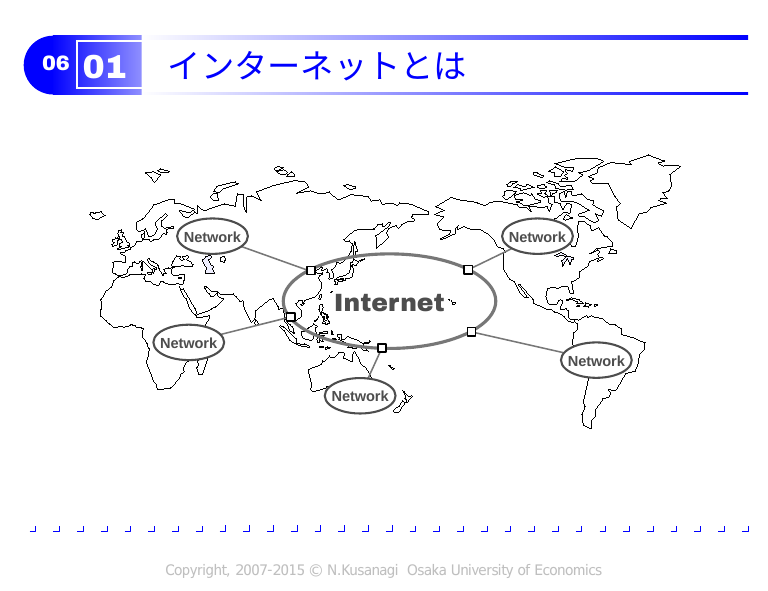

# 01   インターネットとは

Network
Network

Internet

Network

Network

Network